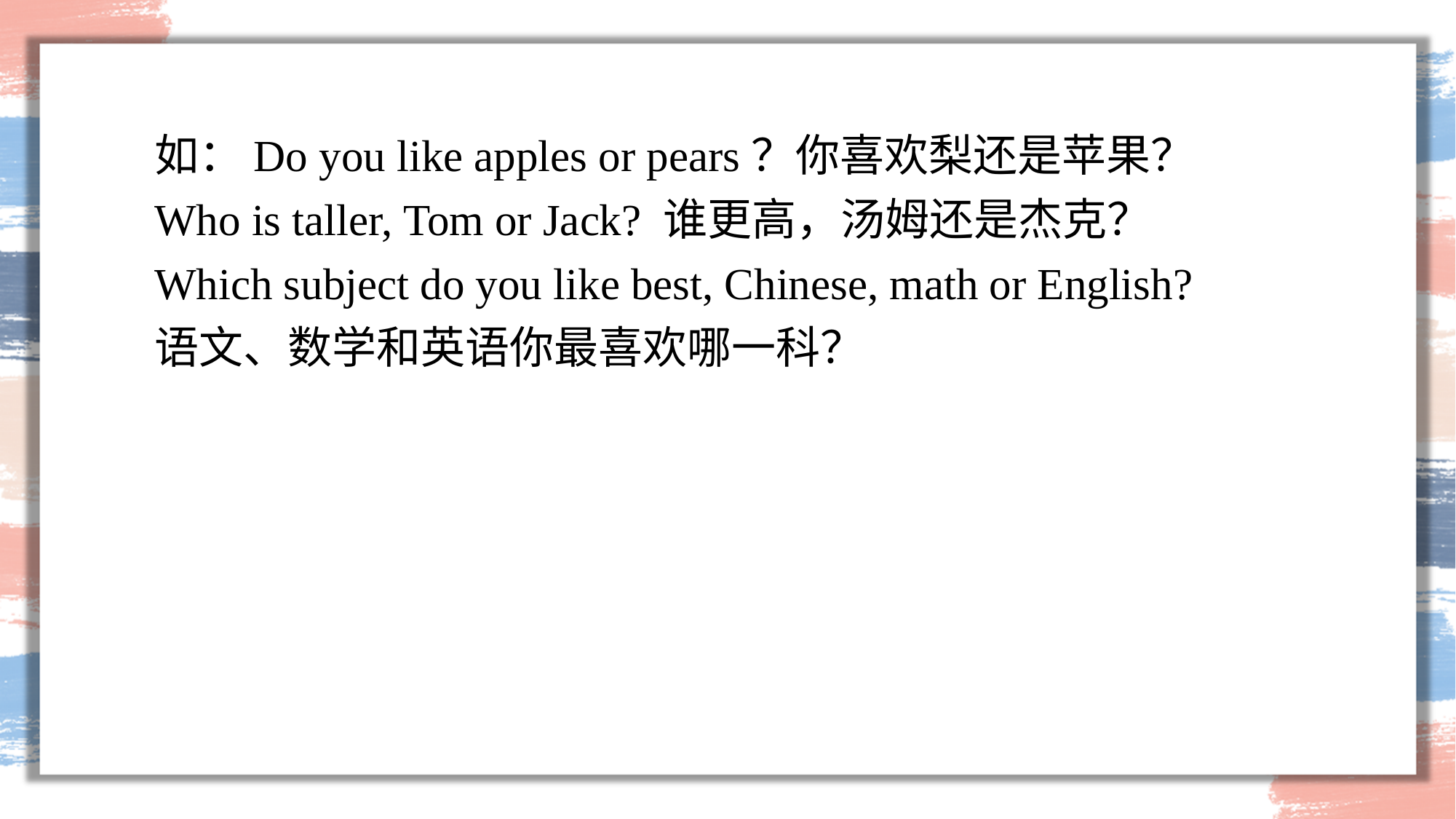

如：Do you like apples or pears？你喜欢梨还是苹果？
Who is taller, Tom or Jack? 谁更高，汤姆还是杰克？
Which subject do you like best, Chinese, math or English?
语文、数学和英语你最喜欢哪一科？